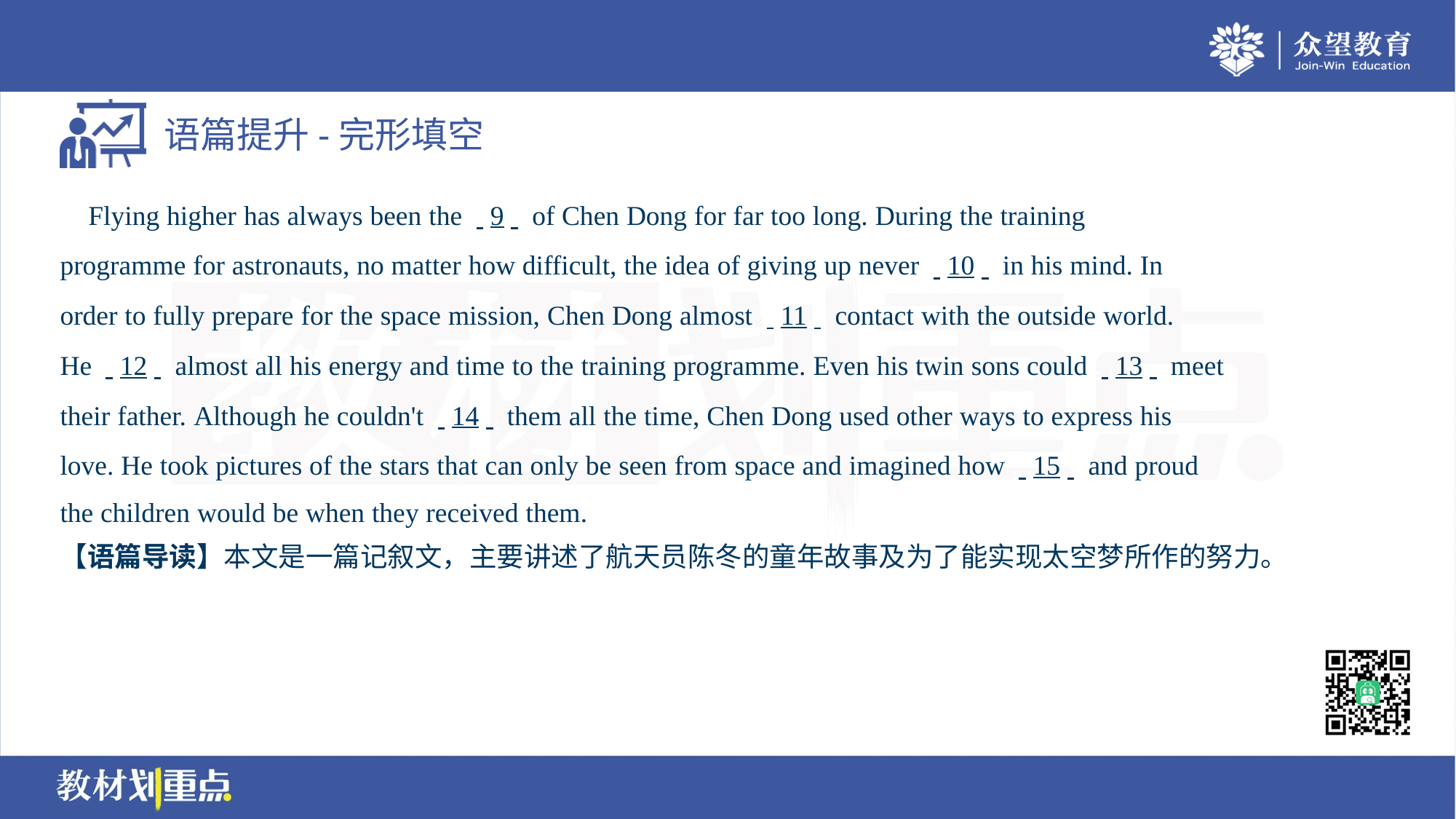

Flying higher has always been the . .9. . of Chen Dong for far too long. During the training
programme for astronauts, no matter how difficult, the idea of giving up never . .10. . in his mind. In
order to fully prepare for the space mission, Chen Dong almost . .11. . contact with the outside world.
He . .12. . almost all his energy and time to the training programme. Even his twin sons could . .13. . meet
their father. Although he couldn't . .14. . them all the time, Chen Dong used other ways to express his
love. He took pictures of the stars that can only be seen from space and imagined how . .15. . and proud
the children would be when they received them.
【语篇导读】本文是一篇记叙文，主要讲述了航天员陈冬的童年故事及为了能实现太空梦所作的努力。